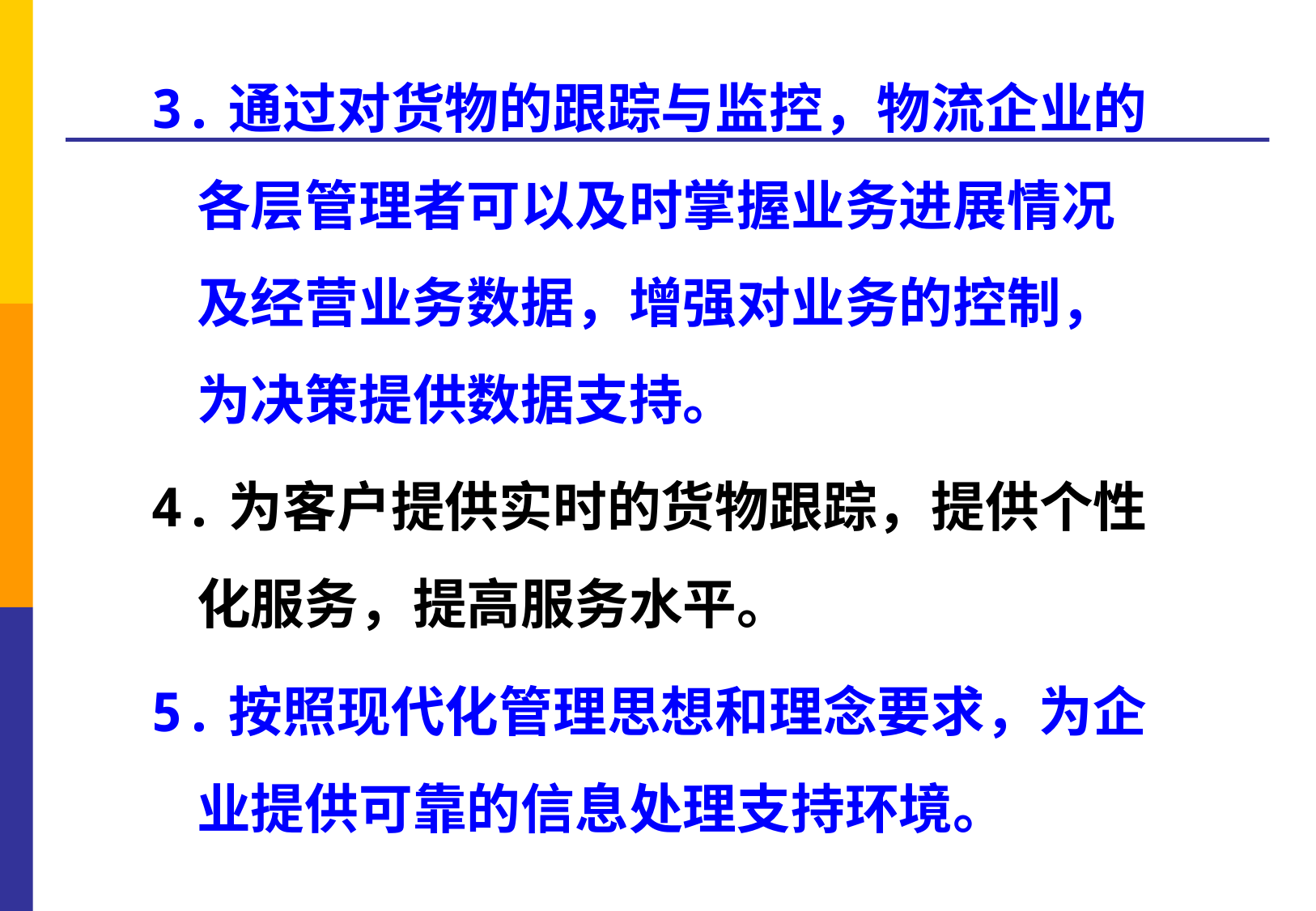

3.通过对货物的跟踪与监控，物流企业的各层管理者可以及时掌握业务进展情况及经营业务数据，增强对业务的控制，为决策提供数据支持。
4.为客户提供实时的货物跟踪，提供个性化服务，提高服务水平。
5.按照现代化管理思想和理念要求，为企业提供可靠的信息处理支持环境。